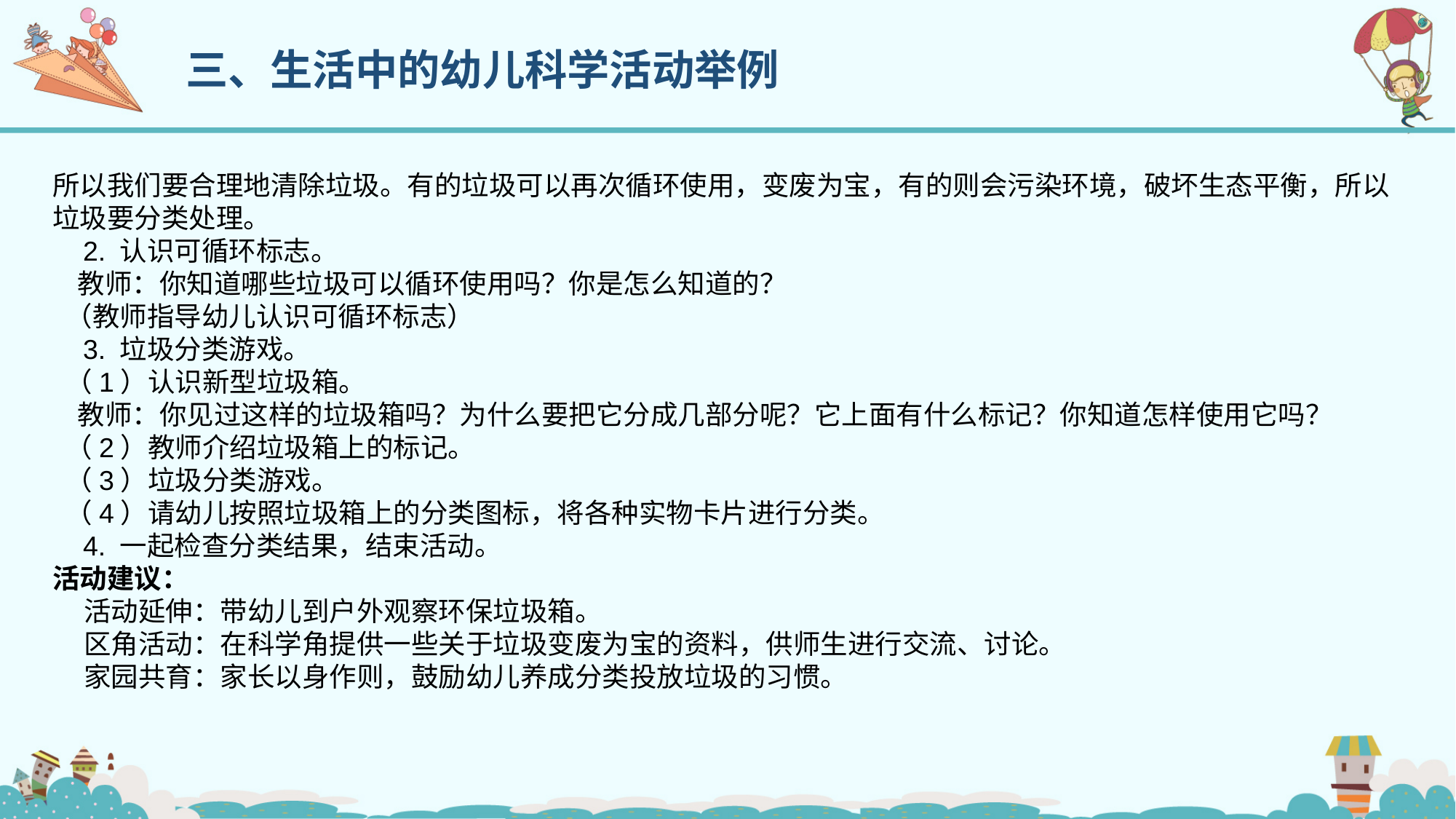

三、生活中的幼儿科学活动举例

所以我们要合理地清除垃圾。有的垃圾可以再次循环使用，变废为宝，有的则会污染环境，破坏生态平衡，所以垃圾要分类处理。
    2. 认识可循环标志。
   教师：你知道哪些垃圾可以循环使用吗？你是怎么知道的？
 （教师指导幼儿认识可循环标志）
    3. 垃圾分类游戏。
 （1）认识新型垃圾箱。
   教师：你见过这样的垃圾箱吗？为什么要把它分成几部分呢？它上面有什么标记？你知道怎样使用它吗？
 （2）教师介绍垃圾箱上的标记。
 （3）垃圾分类游戏。
 （4）请幼儿按照垃圾箱上的分类图标，将各种实物卡片进行分类。
    4. 一起检查分类结果，结束活动。
活动建议：
    活动延伸：带幼儿到户外观察环保垃圾箱。
    区角活动：在科学角提供一些关于垃圾变废为宝的资料，供师生进行交流、讨论。
    家园共育：家长以身作则，鼓励幼儿养成分类投放垃圾的习惯。